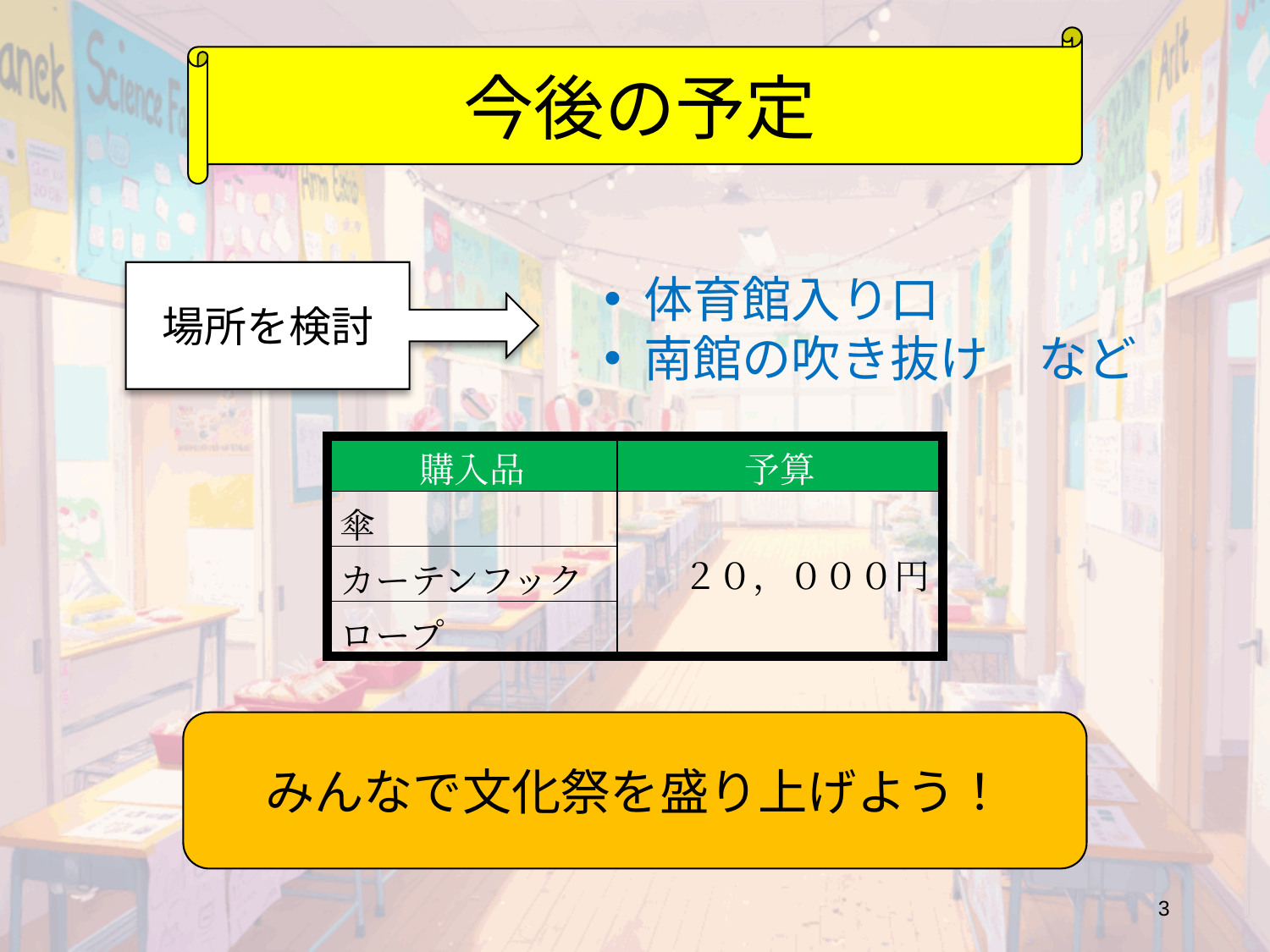

今後の予定
場所を検討
体育館入り口
南館の吹き抜け　など
| 購入品 | 予算 |
| --- | --- |
| 傘 | ２０，０００円 |
| カーテンフック |  |
| ロープ |  |
みんなで文化祭を盛り上げよう！
3